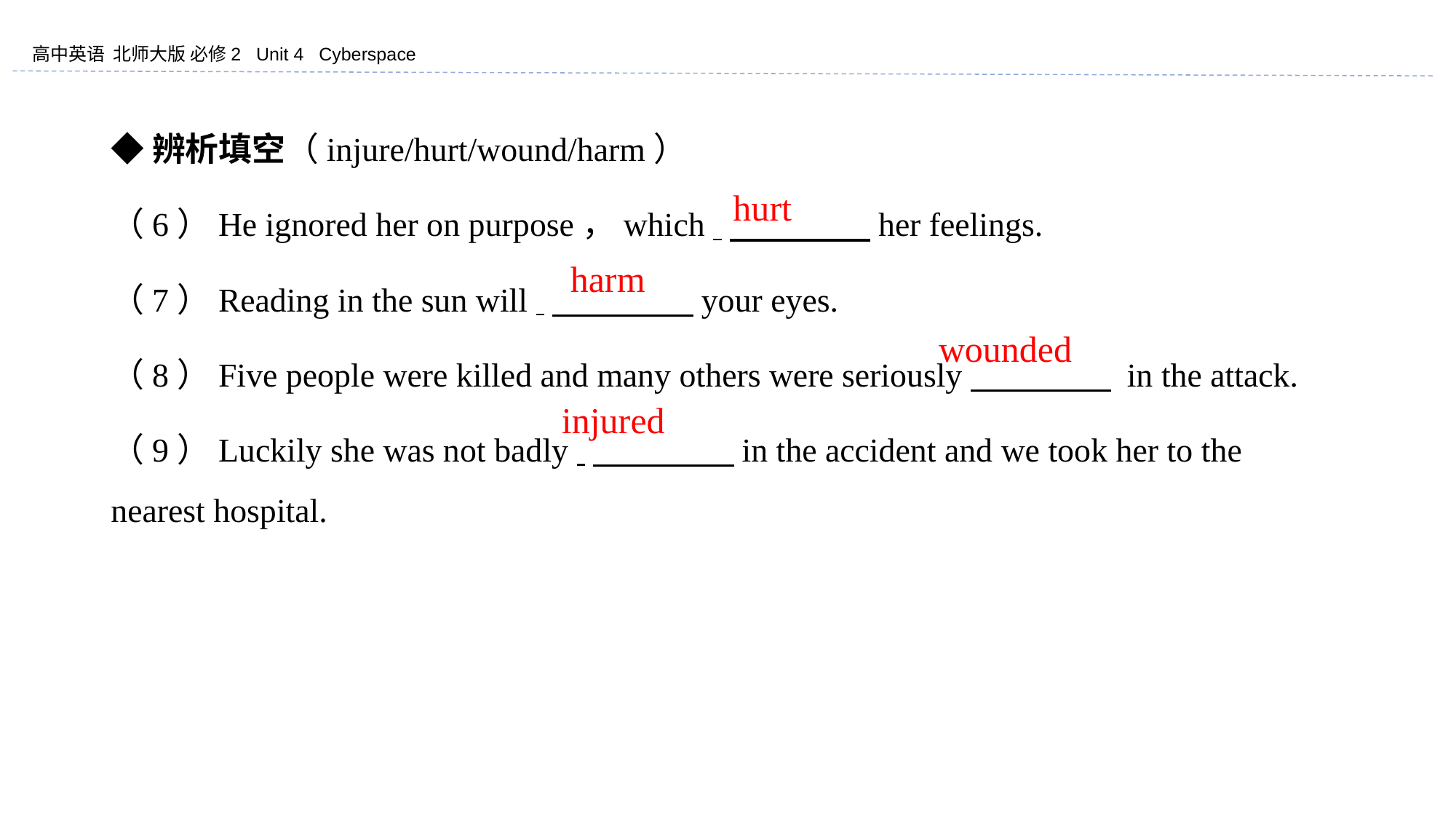

◆辨析填空（injure/hurt/wound/harm）
（6）He ignored her on purpose，which  　　　　 her feelings.
（7）Reading in the sun will  　　　　 your eyes.
（8）Five people were killed and many others were seriously　　　　  in the attack.
（9）Luckily she was not badly  　　　　 in the accident and we took her to the nearest hospital.

　hurt

　harm

wounded

injured